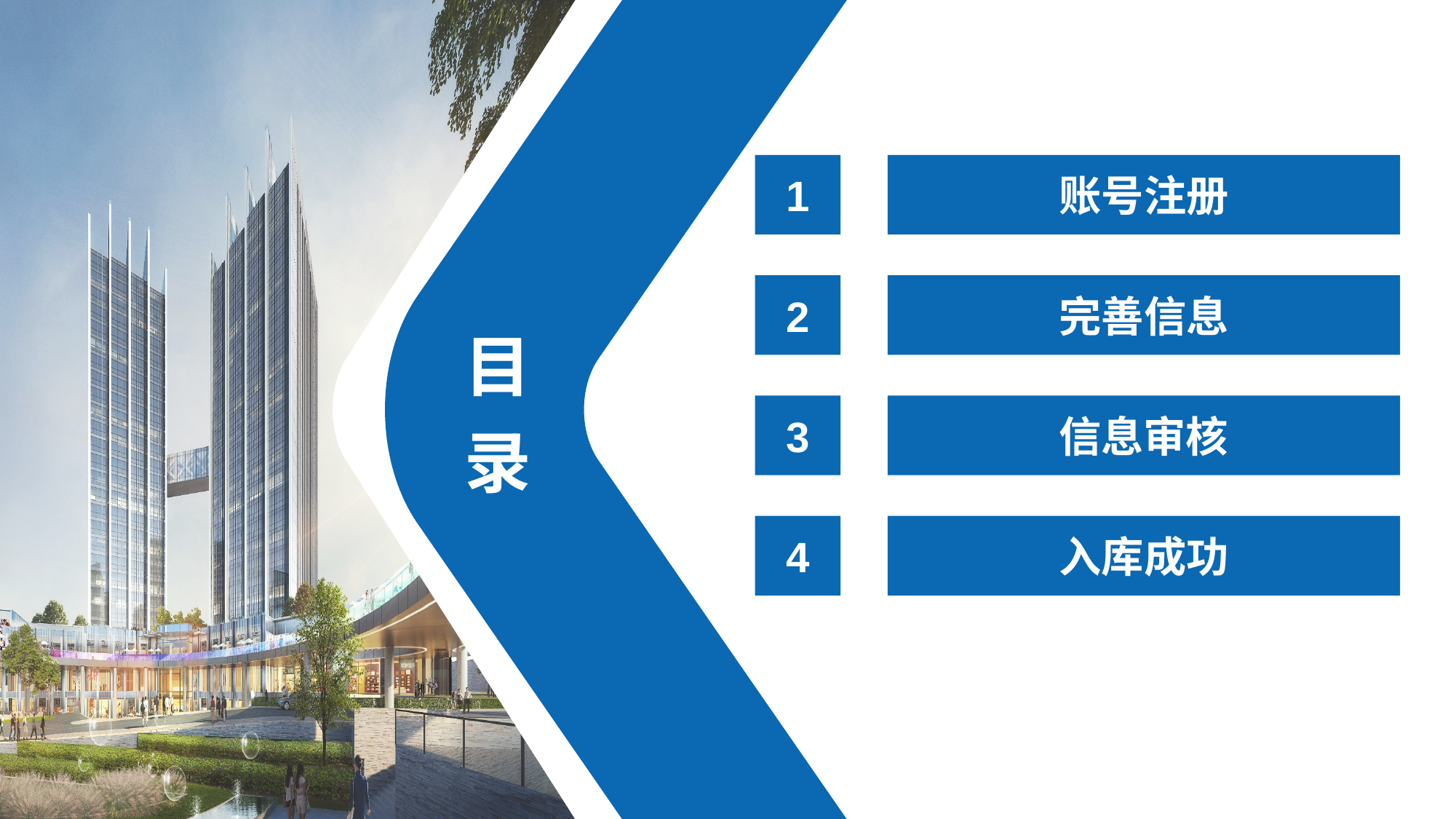

1
账号注册
2
完善信息
目
录
3
信息审核
4
入库成功
2